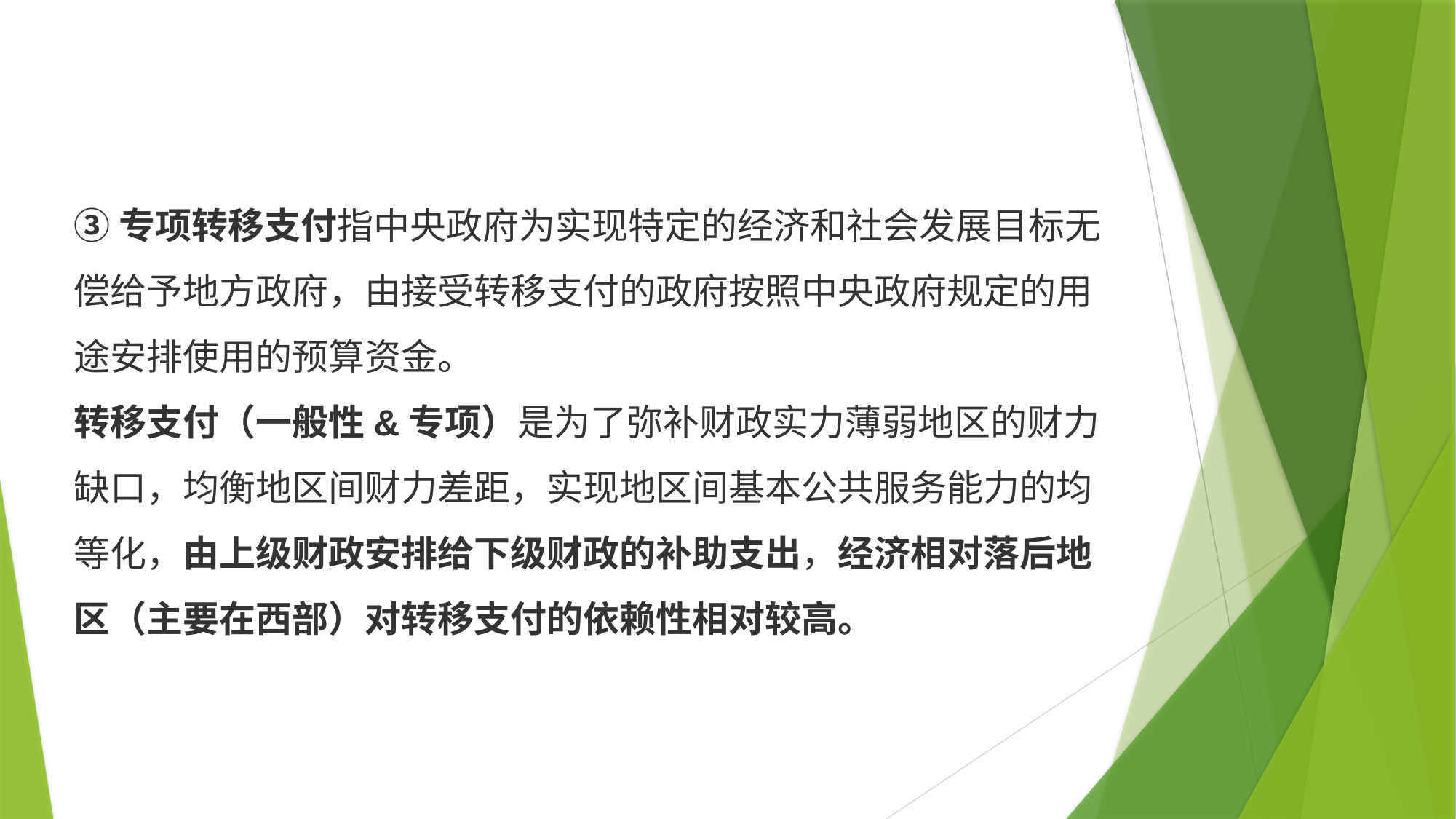

③专项转移支付指中央政府为实现特定的经济和社会发展目标无偿给予地方政府，由接受转移支付的政府按照中央政府规定的用途安排使用的预算资金。
转移支付（一般性&专项）是为了弥补财政实力薄弱地区的财力缺口，均衡地区间财力差距，实现地区间基本公共服务能力的均等化，由上级财政安排给下级财政的补助支出，经济相对落后地区（主要在西部）对转移支付的依赖性相对较高。